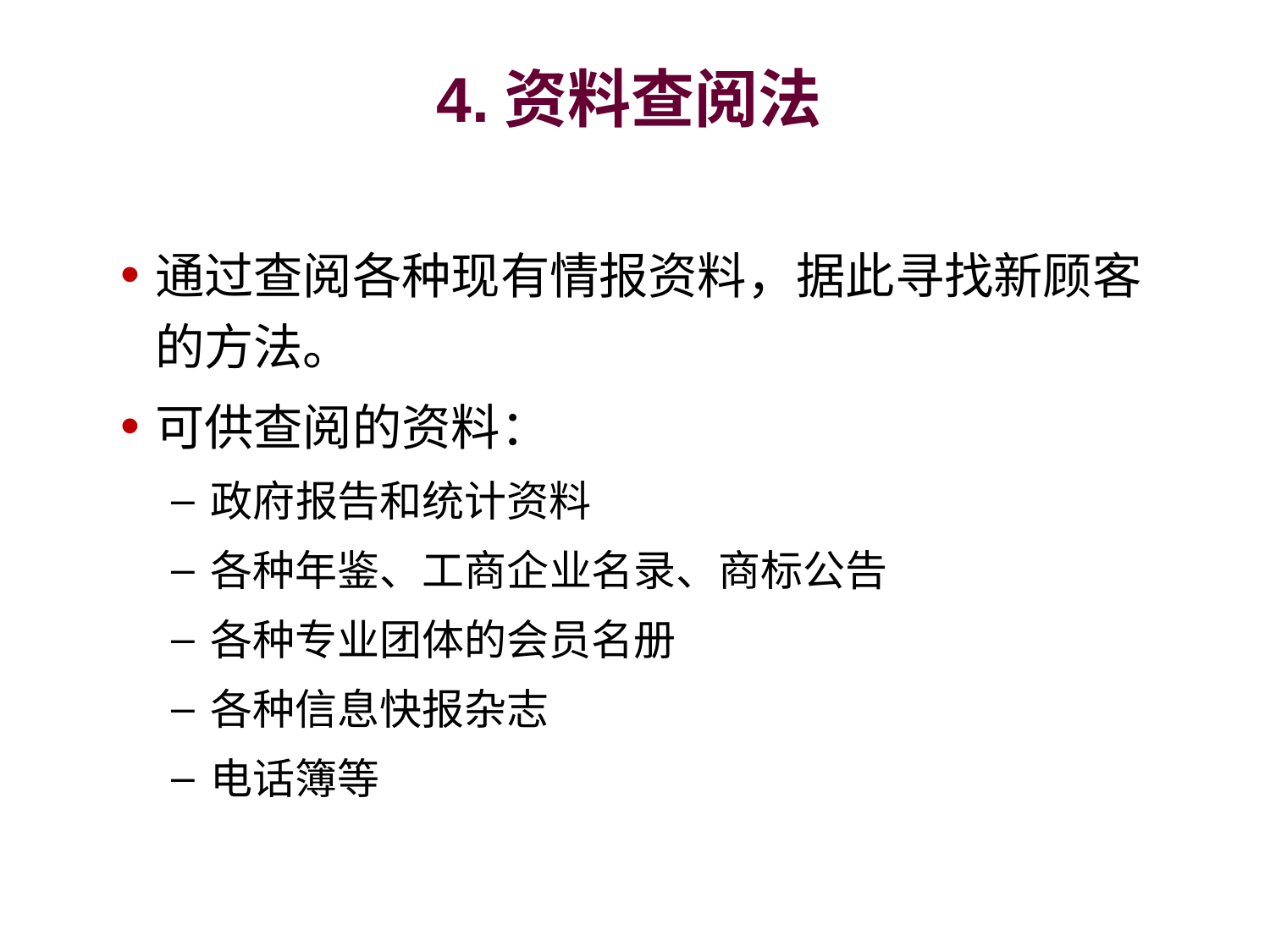

# 4.资料查阅法
通过查阅各种现有情报资料，据此寻找新顾客的方法。
可供查阅的资料：
政府报告和统计资料
各种年鉴、工商企业名录、商标公告
各种专业团体的会员名册
各种信息快报杂志
电话簿等